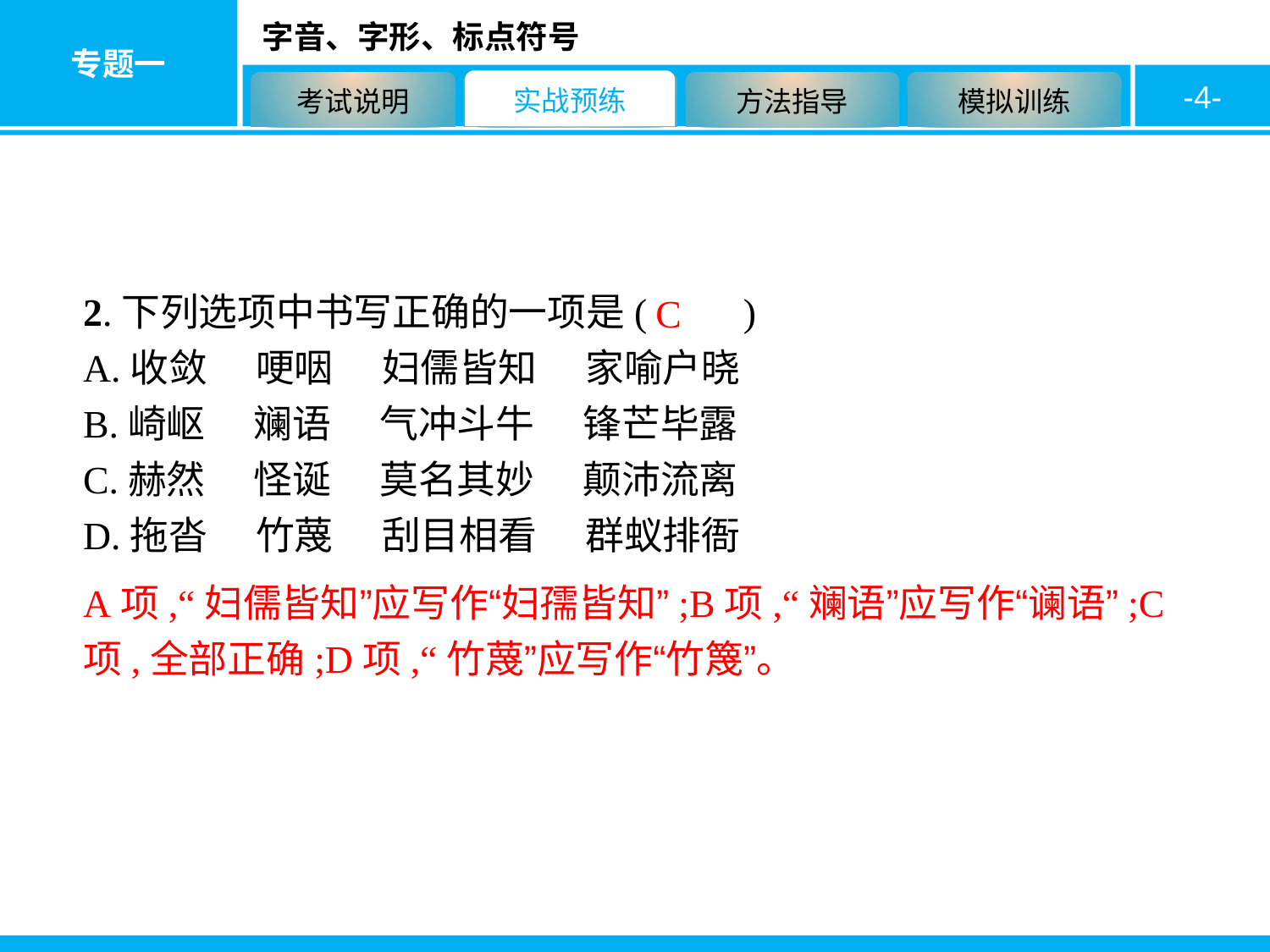

-4-
2.下列选项中书写正确的一项是(　　)
A.收敛　 哽咽　 妇儒皆知　 家喻户晓
B.崎岖　 斓语　 气冲斗牛　 锋芒毕露
C.赫然　 怪诞　 莫名其妙　 颠沛流离
D.拖沓　 竹蔑　 刮目相看　 群蚁排衙
C
A项,“妇儒皆知”应写作“妇孺皆知”;B项,“斓语”应写作“谰语”;C项,全部正确;D项,“竹蔑”应写作“竹篾”。